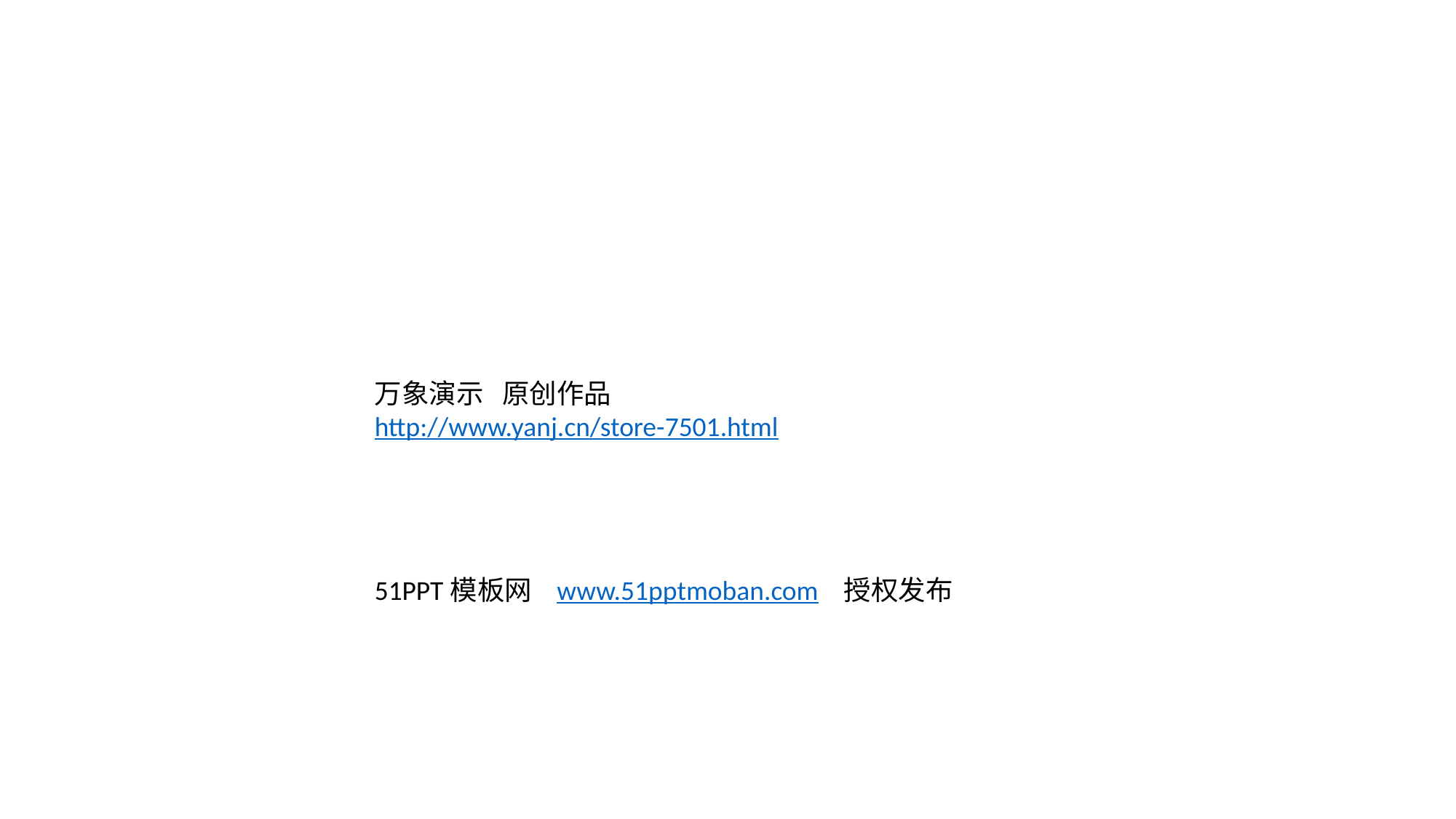

#

万象演示   原创作品
http://www.yanj.cn/store-7501.html

51PPT模板网   www.51pptmoban.com   授权发布